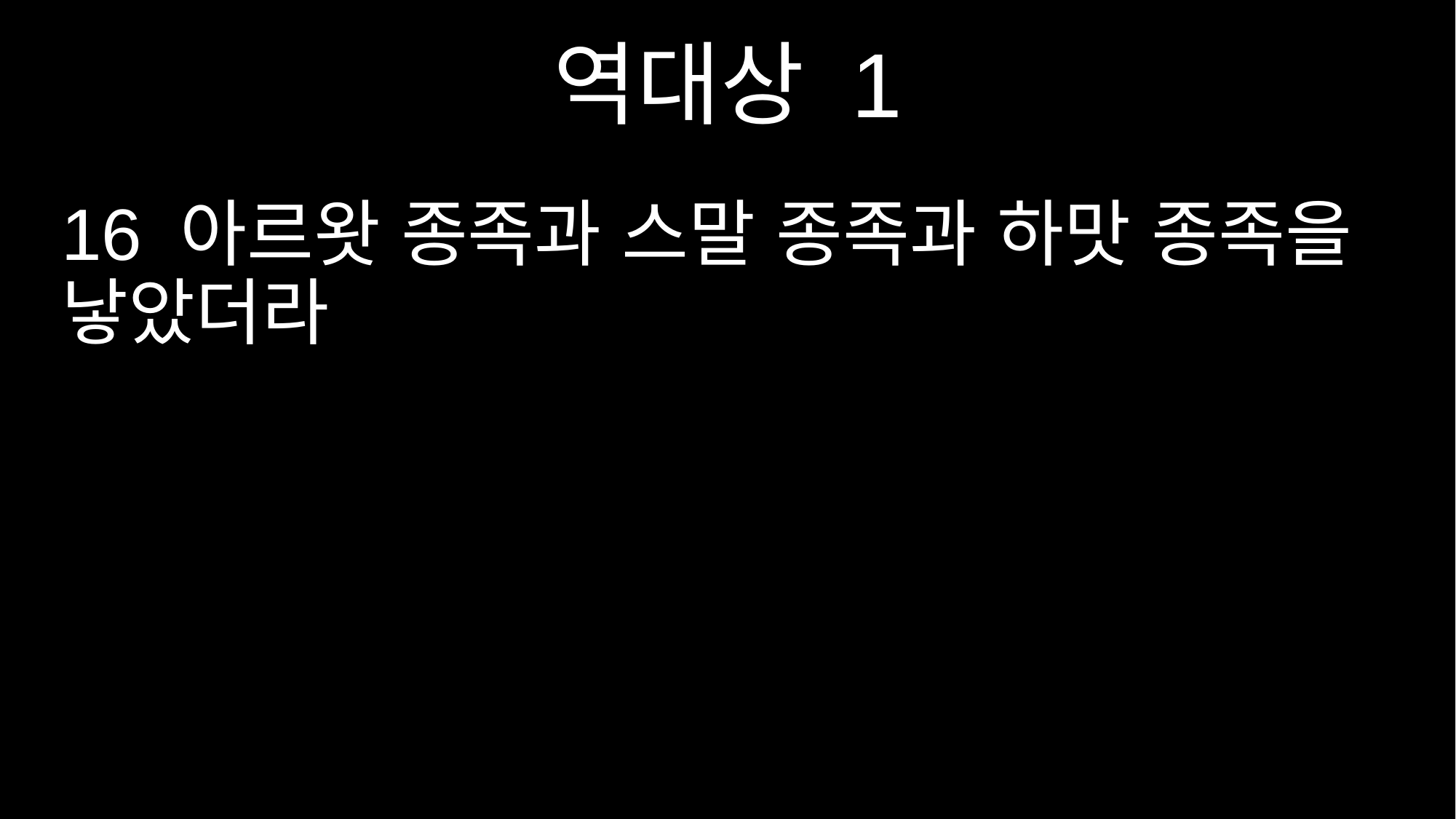

역대상 1
16 아르왓 종족과 스말 종족과 하맛 종족을 낳았더라